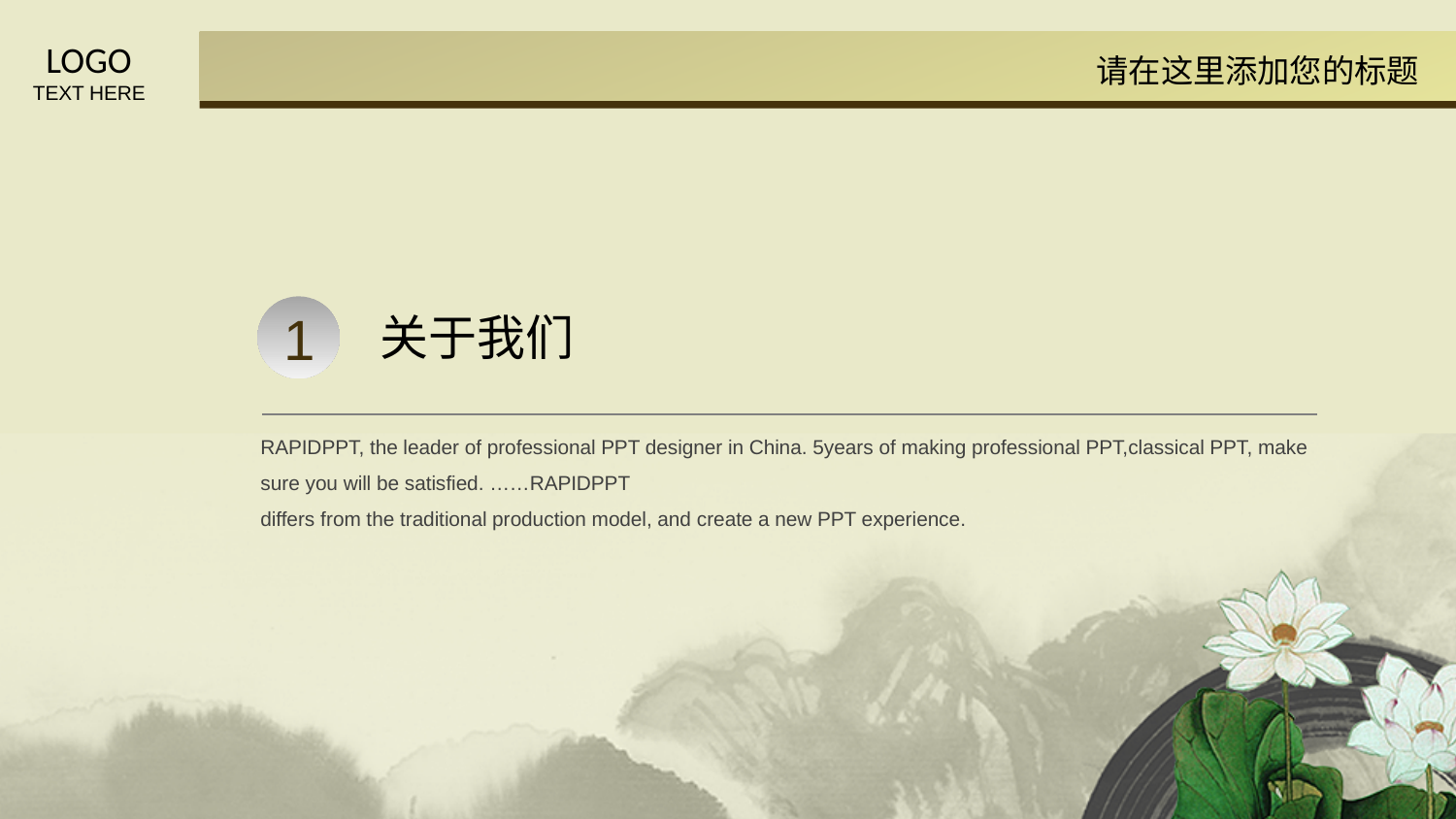

1
关于我们
RAPIDPPT, the leader of professional PPT designer in China. 5years of making professional PPT,classical PPT, make sure you will be satisfied. ……RAPIDPPT
differs from the traditional production model, and create a new PPT experience.